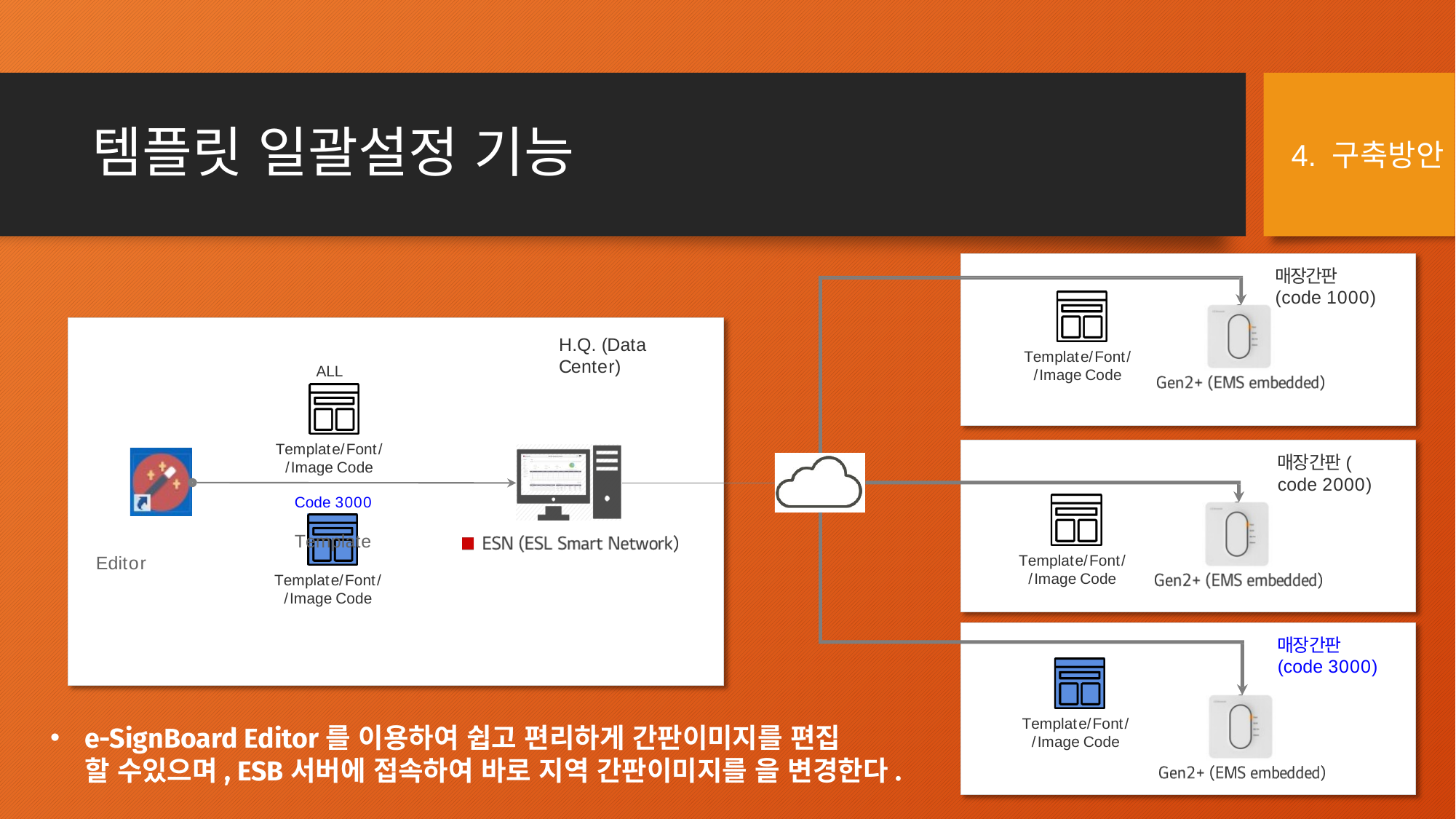

# 템플릿 일괄설정 기능
4. 구축방안

매장간판
(code 1000)

H.Q. (Data Center)
Template/Font/
/Image Code
ALL

Template/Font/
/Image Code

매장간판(
code 2000)

Code 3000

Template Editor

Template/Font/
/Image Code
Template/Font/
/Image Code

매장간판
(code 3000)

Template/Font/
/Image Code

e-SignBoard Editor를 이용하여 쉽고 편리하게 간판이미지를 편집
할 수있으며, ESB서버에 접속하여 바로 지역 간판이미지를 을 변경한다.